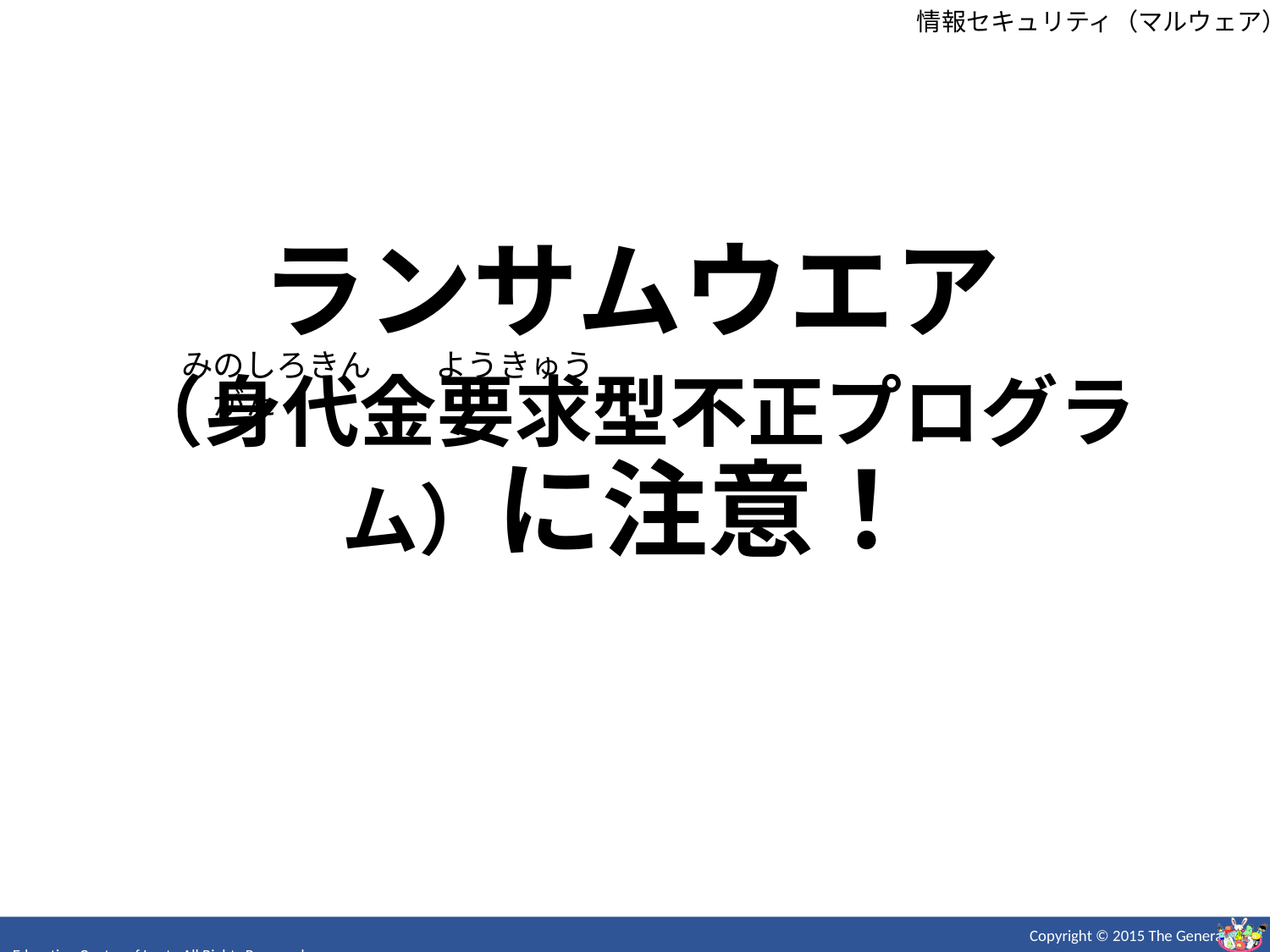

情報セキュリティ（マルウェア）
# ランサムウエア （身代金要求型不正プログラム）に注意！
みのしろきん　　ようきゅう　がた